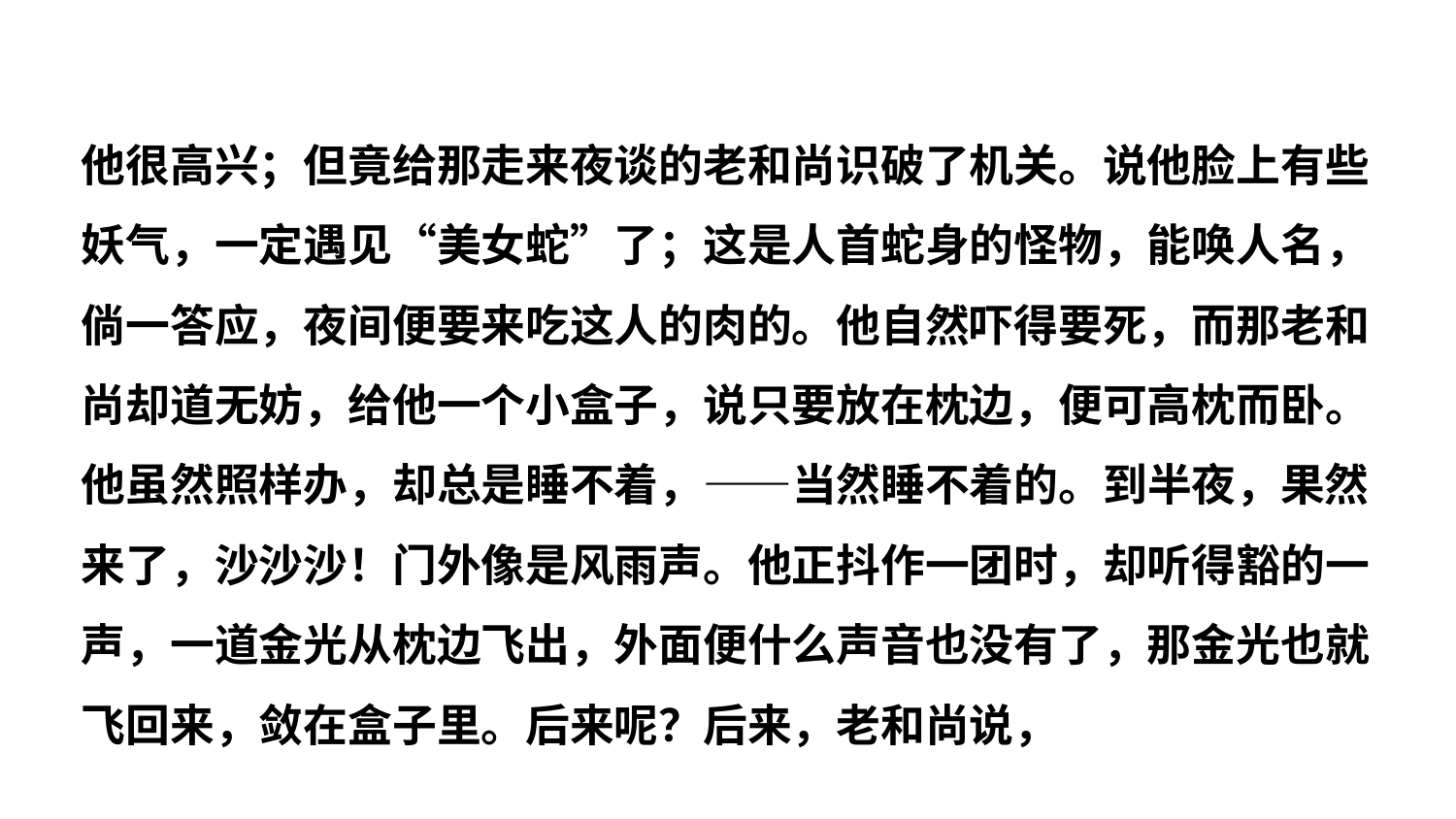

他很高兴；但竟给那走来夜谈的老和尚识破了机关。说他脸上有些妖气，一定遇见“美女蛇”了；这是人首蛇身的怪物，能唤人名，倘一答应，夜间便要来吃这人的肉的。他自然吓得要死，而那老和尚却道无妨，给他一个小盒子，说只要放在枕边，便可高枕而卧。他虽然照样办，却总是睡不着，——当然睡不着的。到半夜，果然来了，沙沙沙！门外像是风雨声。他正抖作一团时，却听得豁的一声，一道金光从枕边飞出，外面便什么声音也没有了，那金光也就飞回来，敛在盒子里。后来呢？后来，老和尚说，